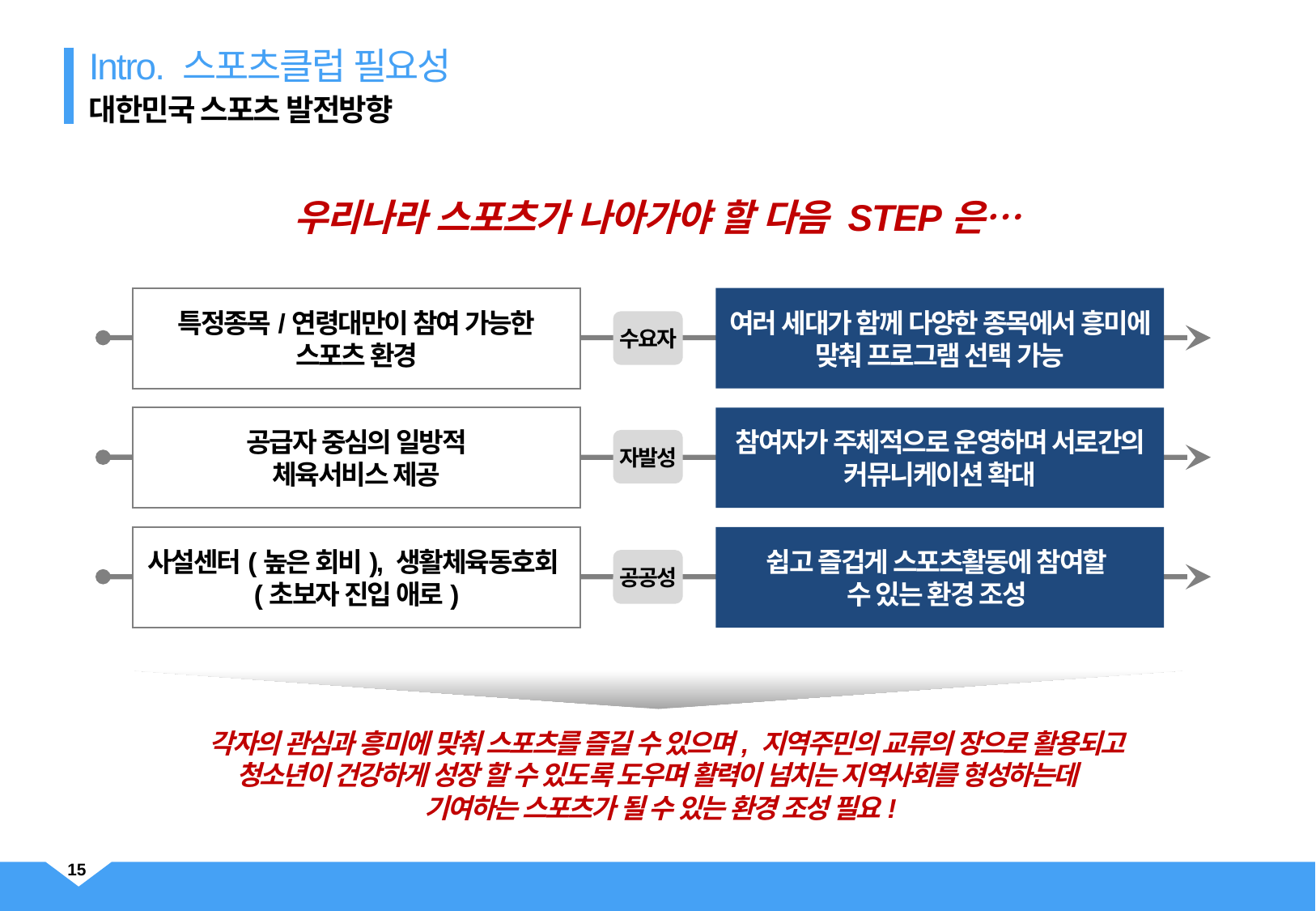

Intro. 스포츠클럽 필요성
대한민국 스포츠 발전방향
우리나라 스포츠가 나아가야 할 다음 STEP은…
특정종목/연령대만이 참여 가능한
스포츠 환경
여러 세대가 함께 다양한 종목에서 흥미에 맞춰 프로그램 선택 가능
수요자

공급자 중심의 일방적
체육서비스 제공
참여자가 주체적으로 운영하며 서로간의 커뮤니케이션 확대
자발성

사설센터(높은 회비), 생활체육동호회(초보자 진입 애로)
쉽고 즐겁게 스포츠활동에 참여할
수 있는 환경 조성
공공성

 각자의 관심과 흥미에 맞춰 스포츠를 즐길 수 있으며, 지역주민의 교류의 장으로 활용되고
청소년이 건강하게 성장 할 수 있도록 도우며 활력이 넘치는 지역사회를 형성하는데
기여하는 스포츠가 될 수 있는 환경 조성 필요!